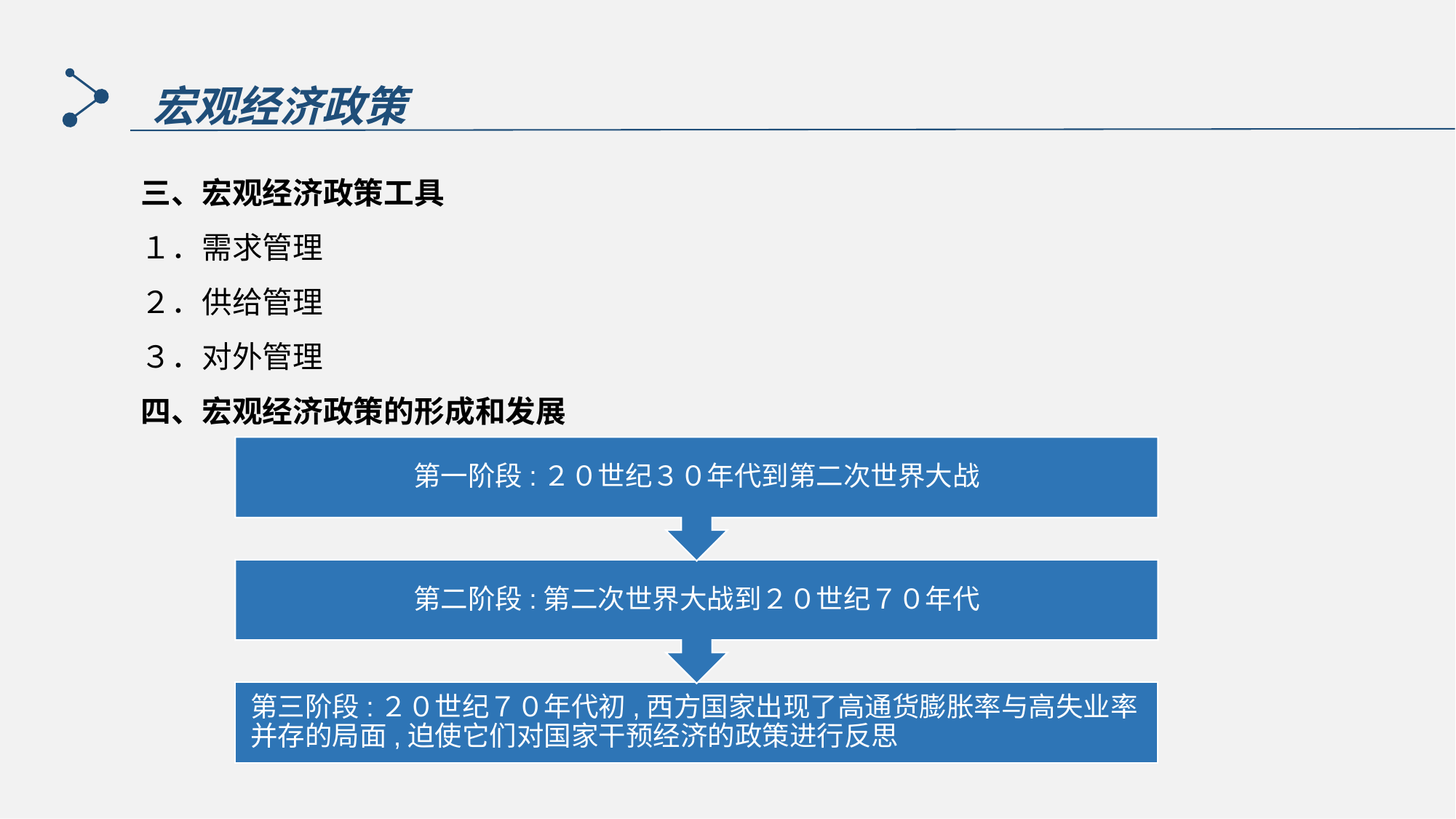

宏观经济政策
三、宏观经济政策工具
１．需求管理
２．供给管理
３．对外管理
四、宏观经济政策的形成和发展
第三阶段:２０世纪７０年代初,西方国家出现了高通货膨胀率与高失业率并存的局面,迫使它们对国家干预经济的政策进行反思
第二阶段:第二次世界大战到２０世纪７０年代
第一阶段:２０世纪３０年代到第二次世界大战